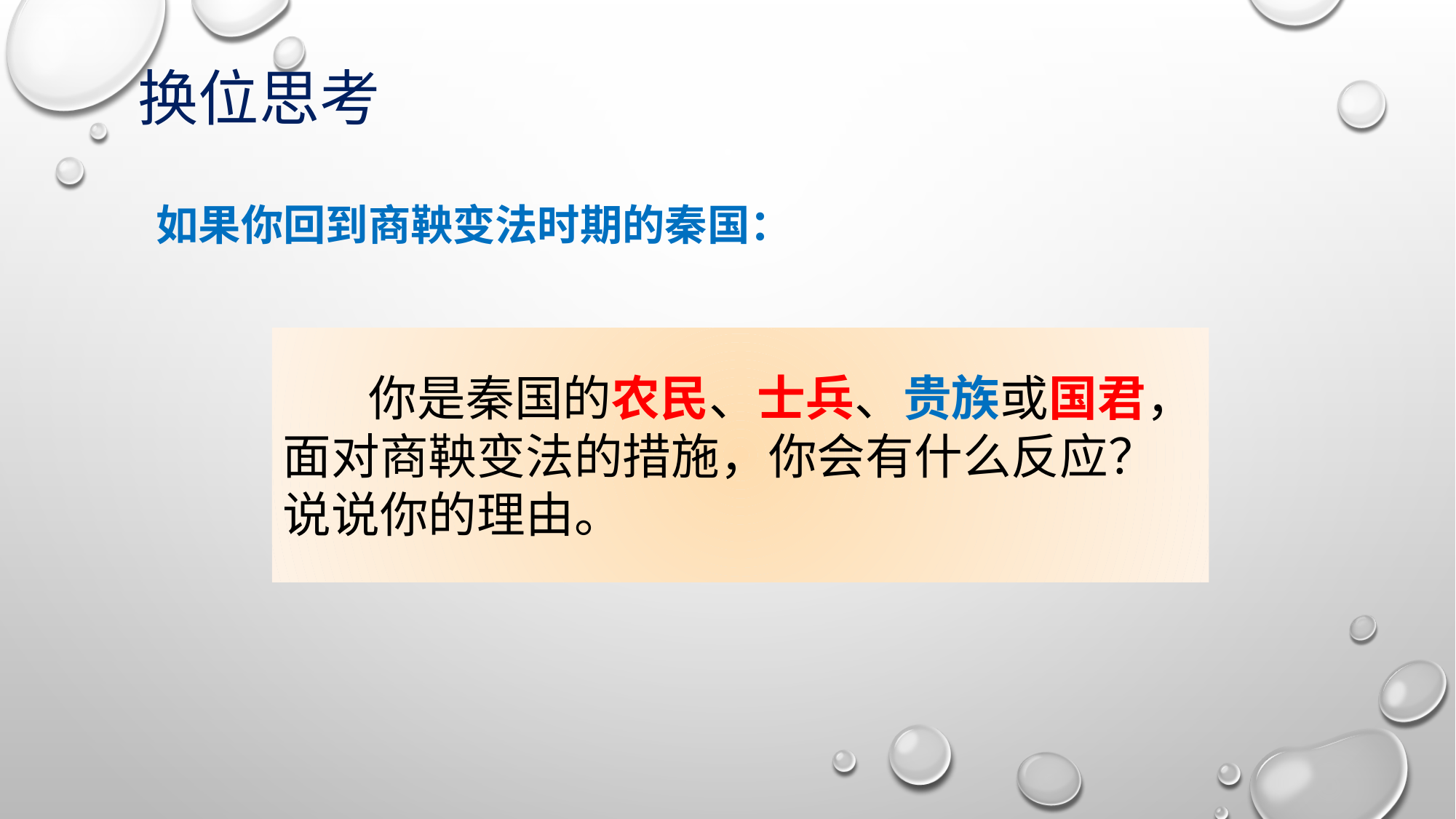

换位思考
如果你回到商鞅变法时期的秦国：
你是秦国的农民、士兵、贵族或国君，面对商鞅变法的措施，你会有什么反应？说说你的理由。